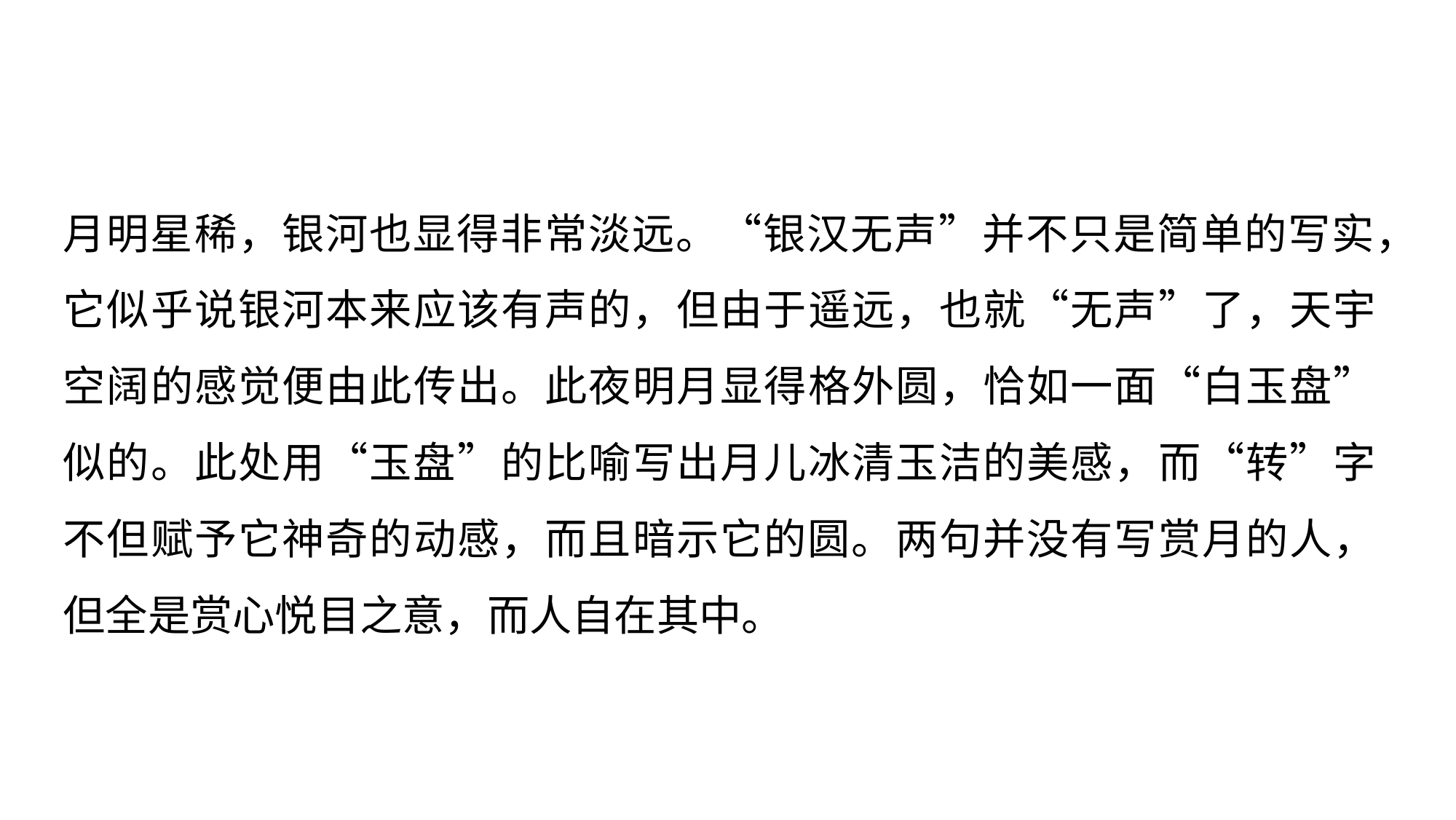

月明星稀，银河也显得非常淡远。“银汉无声”并不只是简单的写实，它似乎说银河本来应该有声的，但由于遥远，也就“无声”了，天宇空阔的感觉便由此传出。此夜明月显得格外圆，恰如一面“白玉盘”似的。此处用“玉盘”的比喻写出月儿冰清玉洁的美感，而“转”字不但赋予它神奇的动感，而且暗示它的圆。两句并没有写赏月的人，但全是赏心悦目之意，而人自在其中。